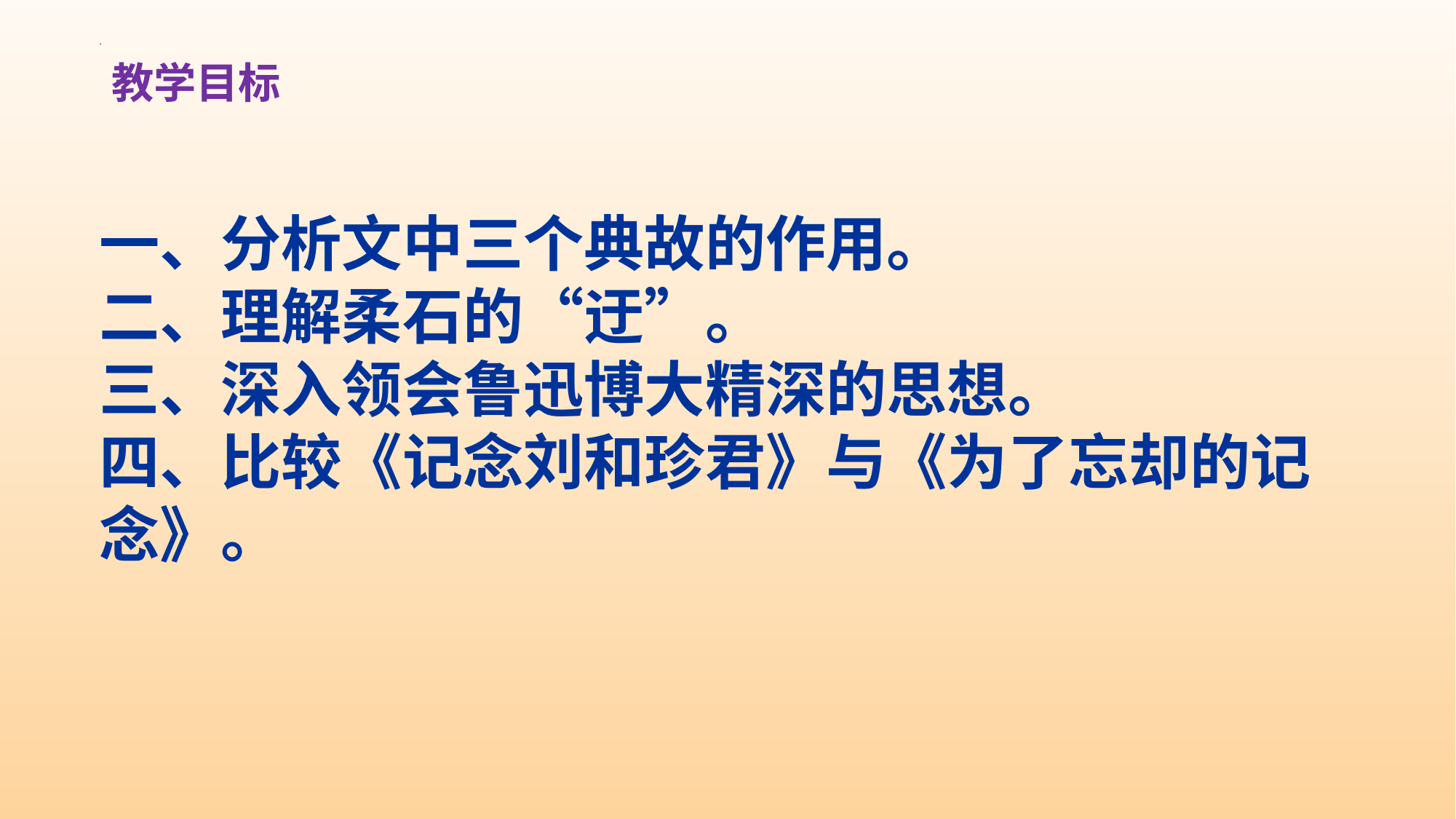

教学目标
一、分析文中三个典故的作用。
二、理解柔石的“迂”。
三、深入领会鲁迅博大精深的思想。
四、比较《记念刘和珍君》与《为了忘却的记念》。